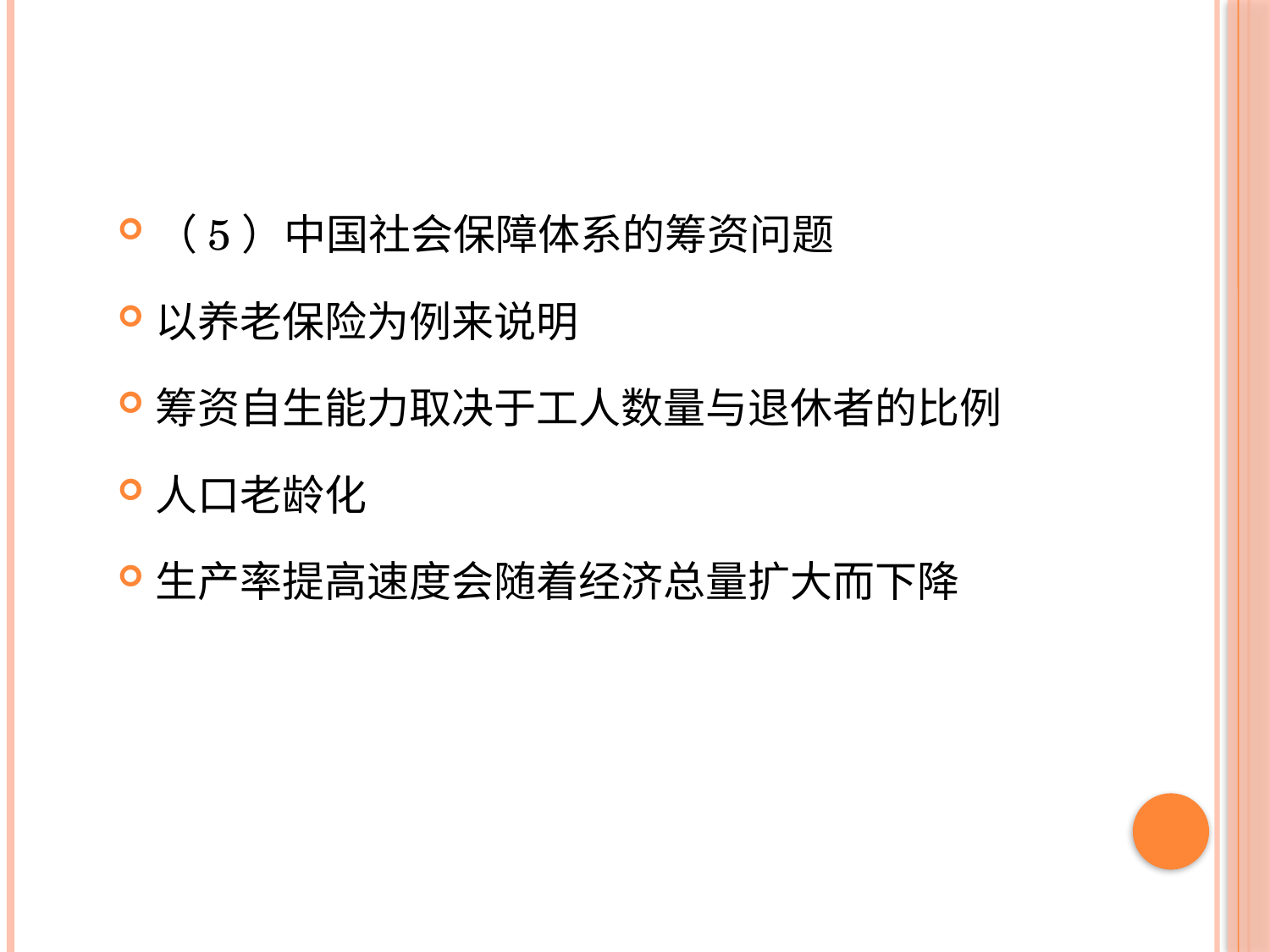

（5）中国社会保障体系的筹资问题
以养老保险为例来说明
筹资自生能力取决于工人数量与退休者的比例
人口老龄化
生产率提高速度会随着经济总量扩大而下降